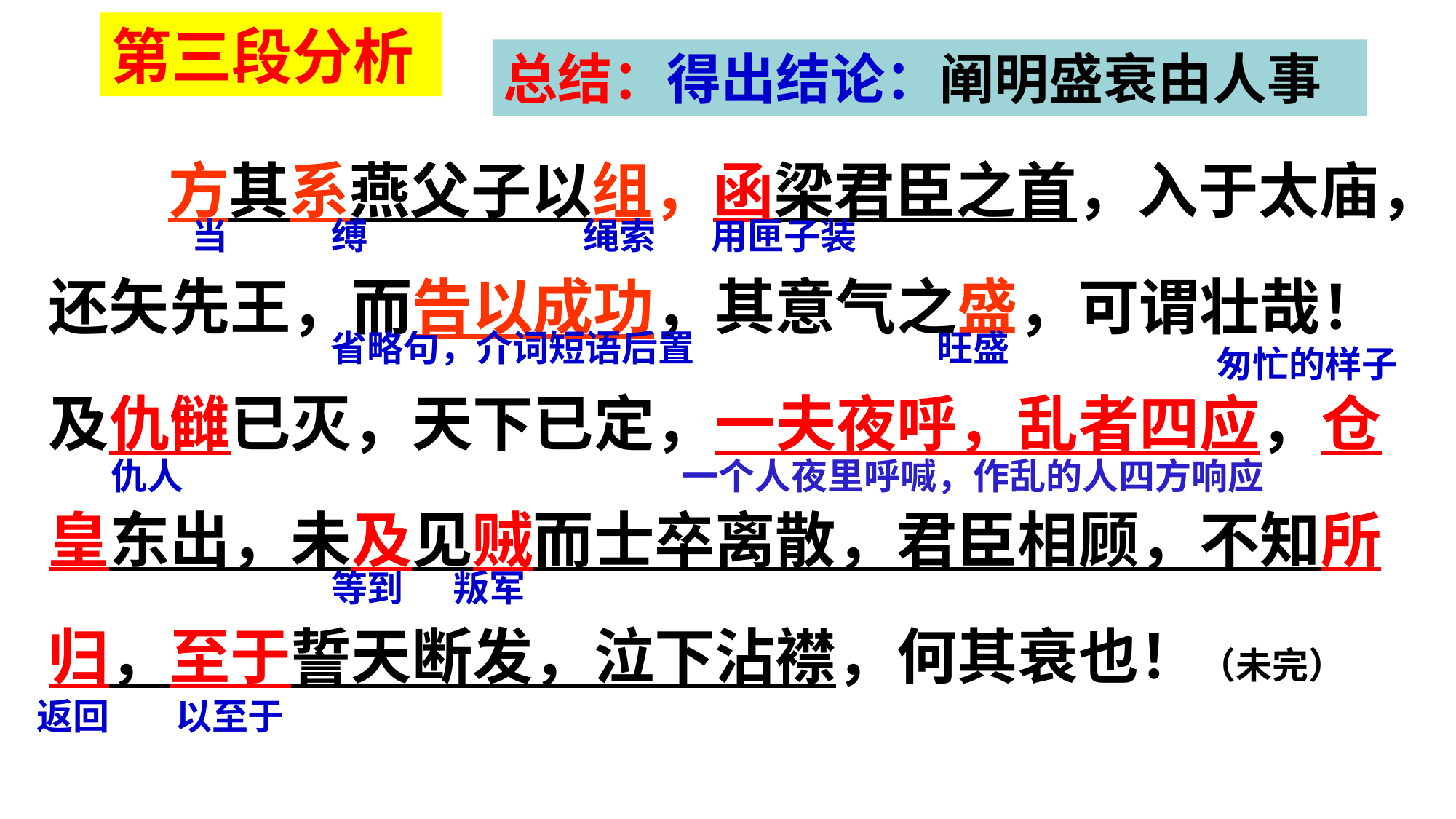

第三段分析
总结：得出结论：阐明盛衰由人事
        方其系燕父子以组，函梁君臣之首，入于太庙，还矢先王，而告以成功，其意气之盛，可谓壮哉！及仇雠已灭，天下已定，一夫夜呼，乱者四应，仓皇东出，未及见贼而士卒离散，君臣相顾，不知所归，至于誓天断发，泣下沾襟，何其衰也！（未完）
当
缚
绳索
用匣子装
省略句，介词短语后置
旺盛
匆忙的样子
仇人
一个人夜里呼喊，作乱的人四方响应
等到
叛军
返回
以至于